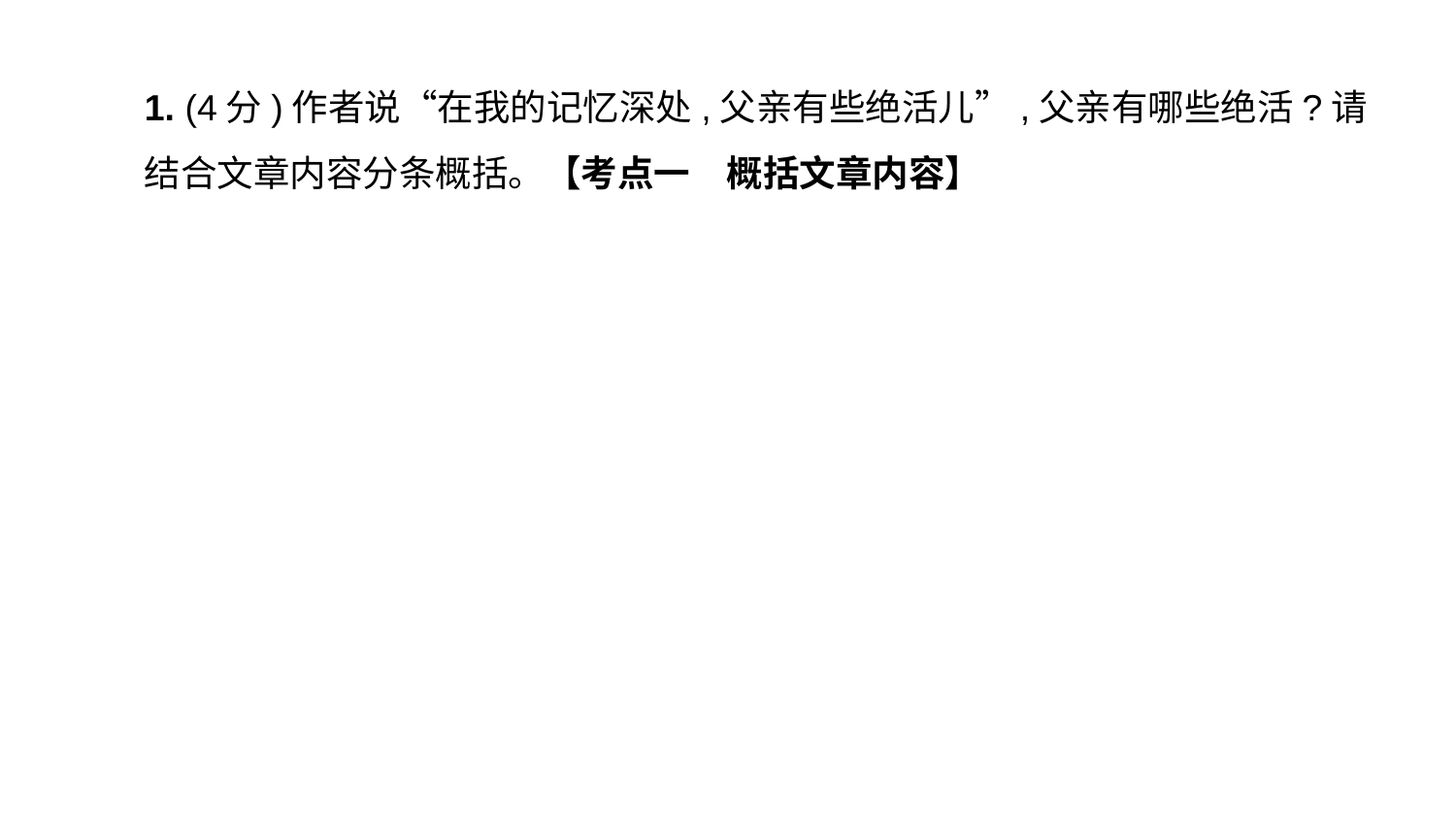

1. (4分)作者说“在我的记忆深处,父亲有些绝活儿”,父亲有哪些绝活?请结合文章内容分条概括。【考点一　概括文章内容】